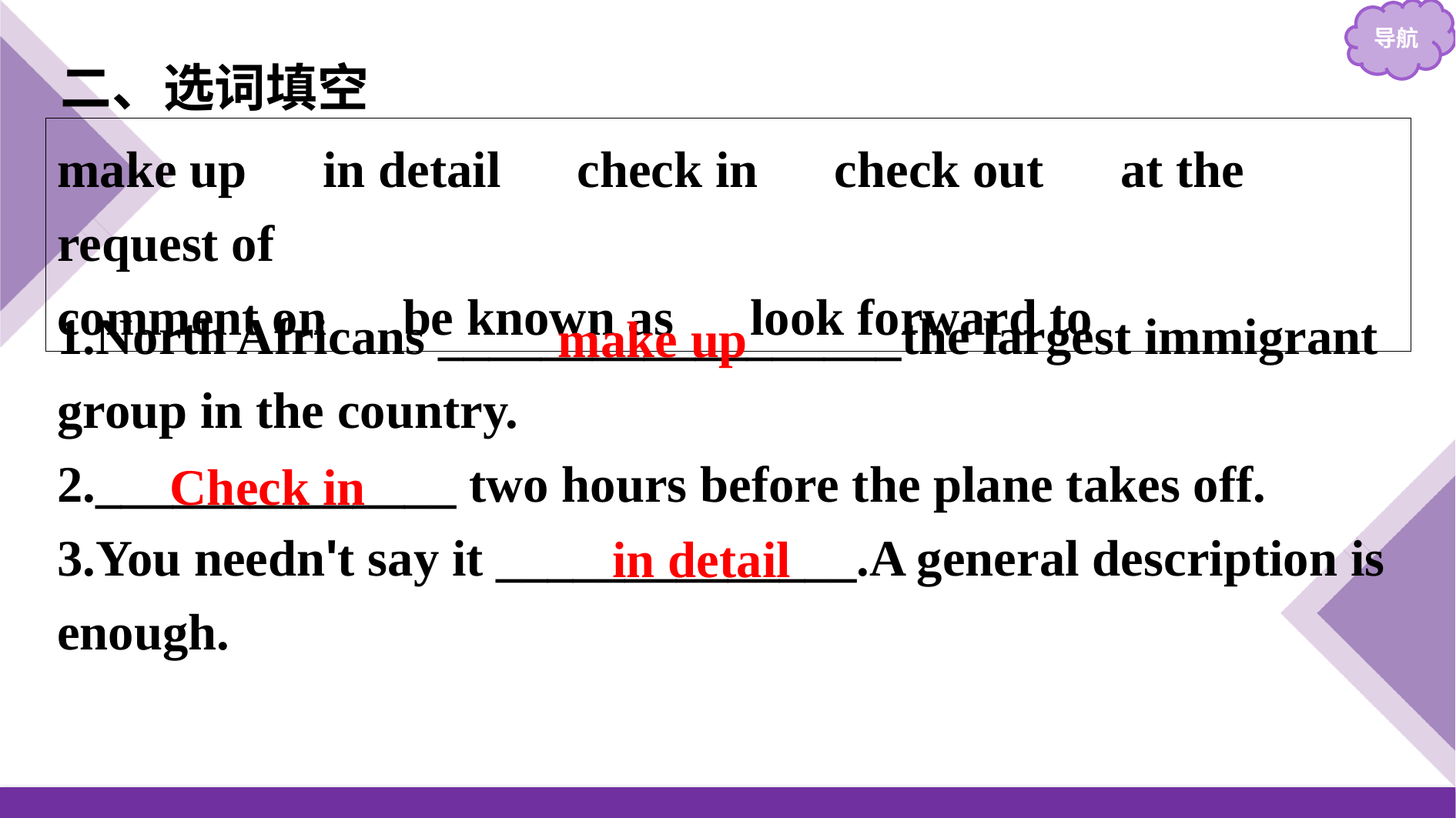

二、选词填空
make up　in detail　check in　check out　at the request of
comment on　be known as　look forward to
1.North Africans __________________the largest immigrant group in the country.
2.______________ two hours before the plane takes off.
3.You needn't say it ______________.A general description is enough.
make up
Check in
in detail